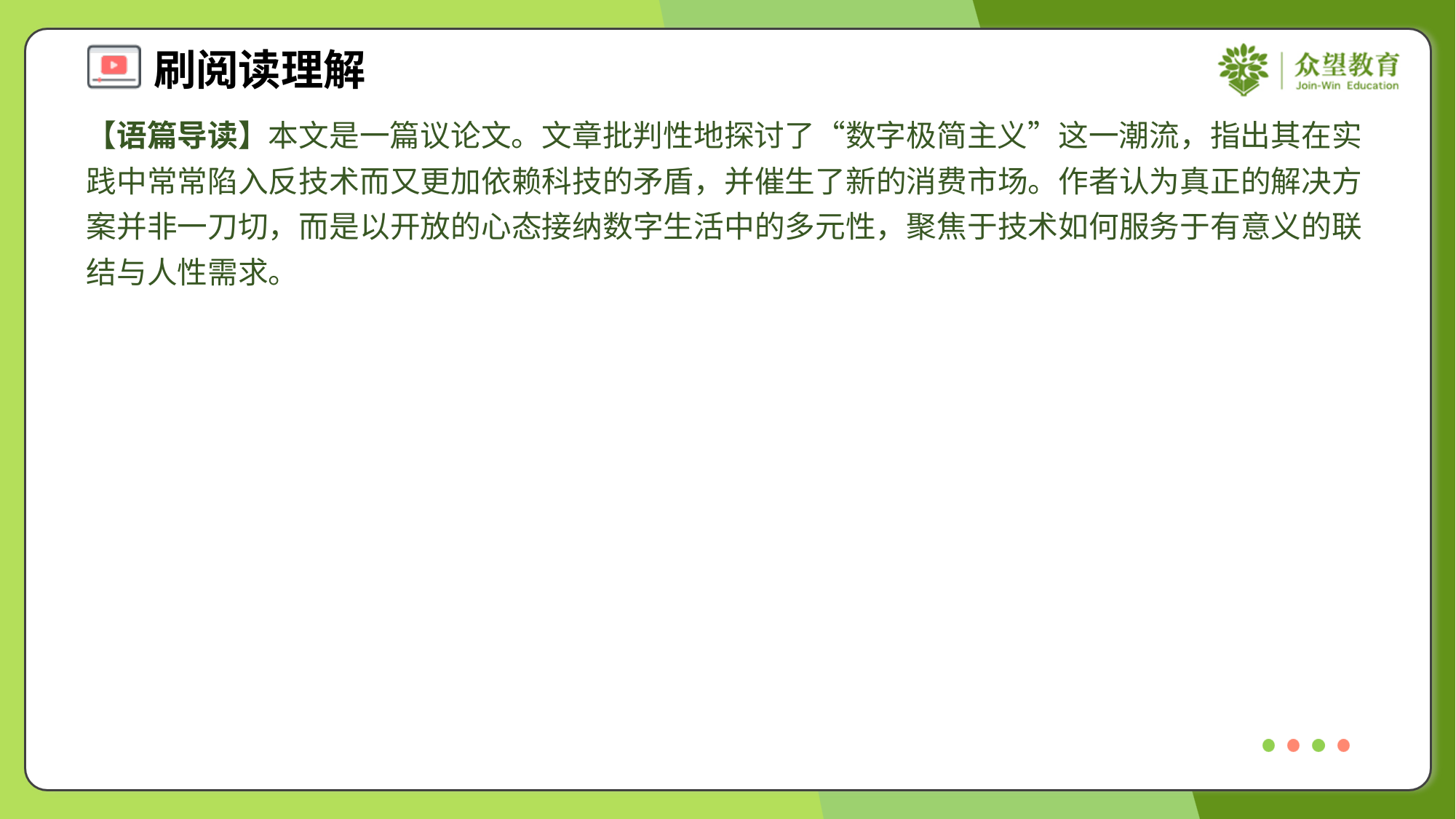

【语篇导读】本文是一篇议论文。文章批判性地探讨了“数字极简主义”这一潮流，指出其在实践中常常陷入反技术而又更加依赖科技的矛盾，并催生了新的消费市场。作者认为真正的解决方案并非一刀切，而是以开放的心态接纳数字生活中的多元性，聚焦于技术如何服务于有意义的联结与人性需求。